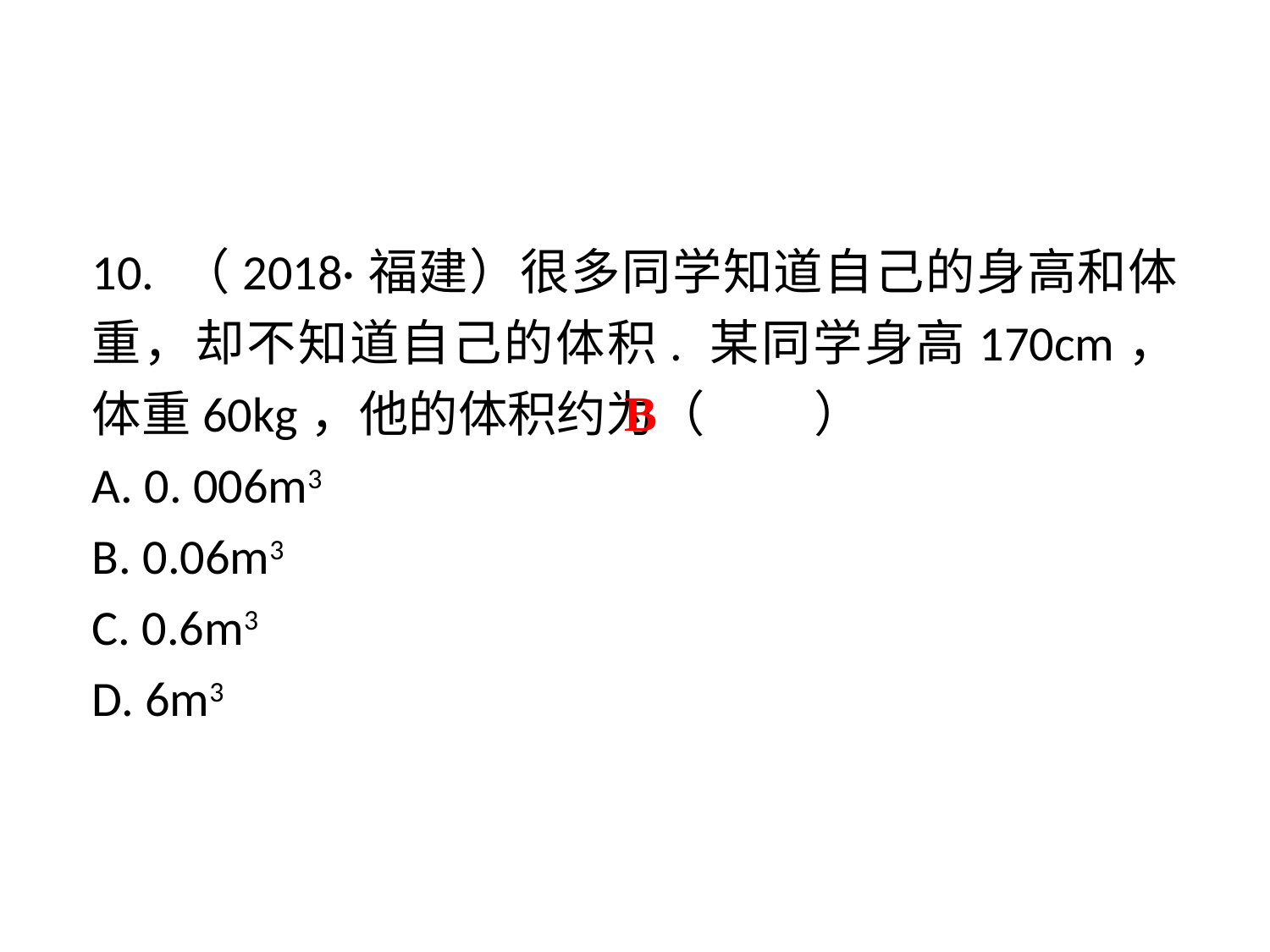

10. （2018·福建）很多同学知道自己的身高和体重，却不知道自己的体积. 某同学身高170cm，体重60kg，他的体积约为（ 　　）
A. 0. 006m3
B. 0.06m3
C. 0.6m3
D. 6m3
 B